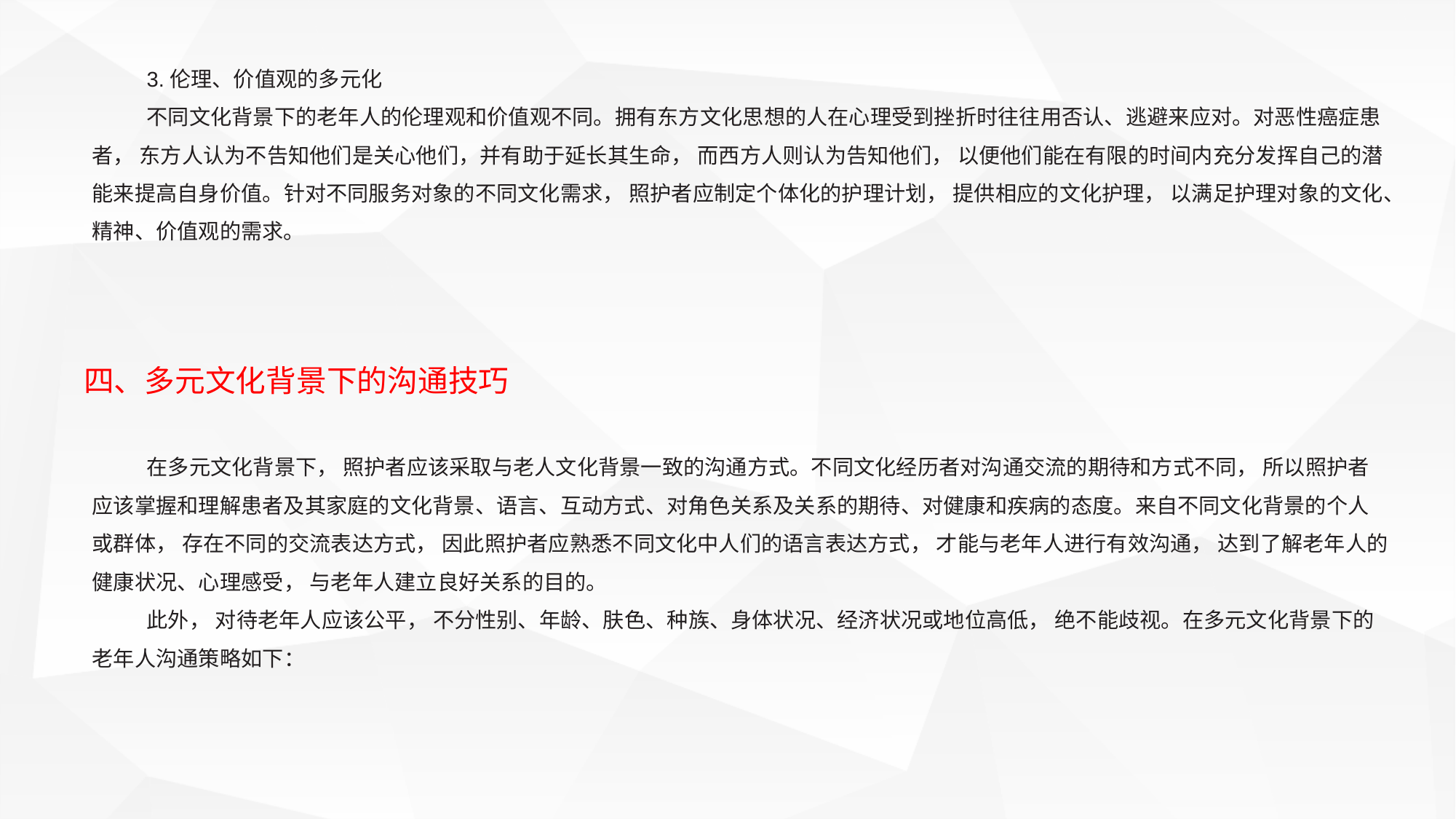

3.伦理、价值观的多元化
不同文化背景下的老年人的伦理观和价值观不同。拥有东方文化思想的人在心理受到挫折时往往用否认、逃避来应对。对恶性癌症患者， 东方人认为不告知他们是关心他们，并有助于延长其生命， 而西方人则认为告知他们， 以便他们能在有限的时间内充分发挥自己的潜能来提高自身价值。针对不同服务对象的不同文化需求， 照护者应制定个体化的护理计划， 提供相应的文化护理， 以满足护理对象的文化、精神、价值观的需求。
四、多元文化背景下的沟通技巧
在多元文化背景下， 照护者应该采取与老人文化背景一致的沟通方式。不同文化经历者对沟通交流的期待和方式不同， 所以照护者应该掌握和理解患者及其家庭的文化背景、语言、互动方式、对角色关系及关系的期待、对健康和疾病的态度。来自不同文化背景的个人或群体， 存在不同的交流表达方式， 因此照护者应熟悉不同文化中人们的语言表达方式， 才能与老年人进行有效沟通， 达到了解老年人的健康状况、心理感受， 与老年人建立良好关系的目的。
此外， 对待老年人应该公平， 不分性别、年龄、肤色、种族、身体状况、经济状况或地位高低， 绝不能歧视。在多元文化背景下的老年人沟通策略如下：